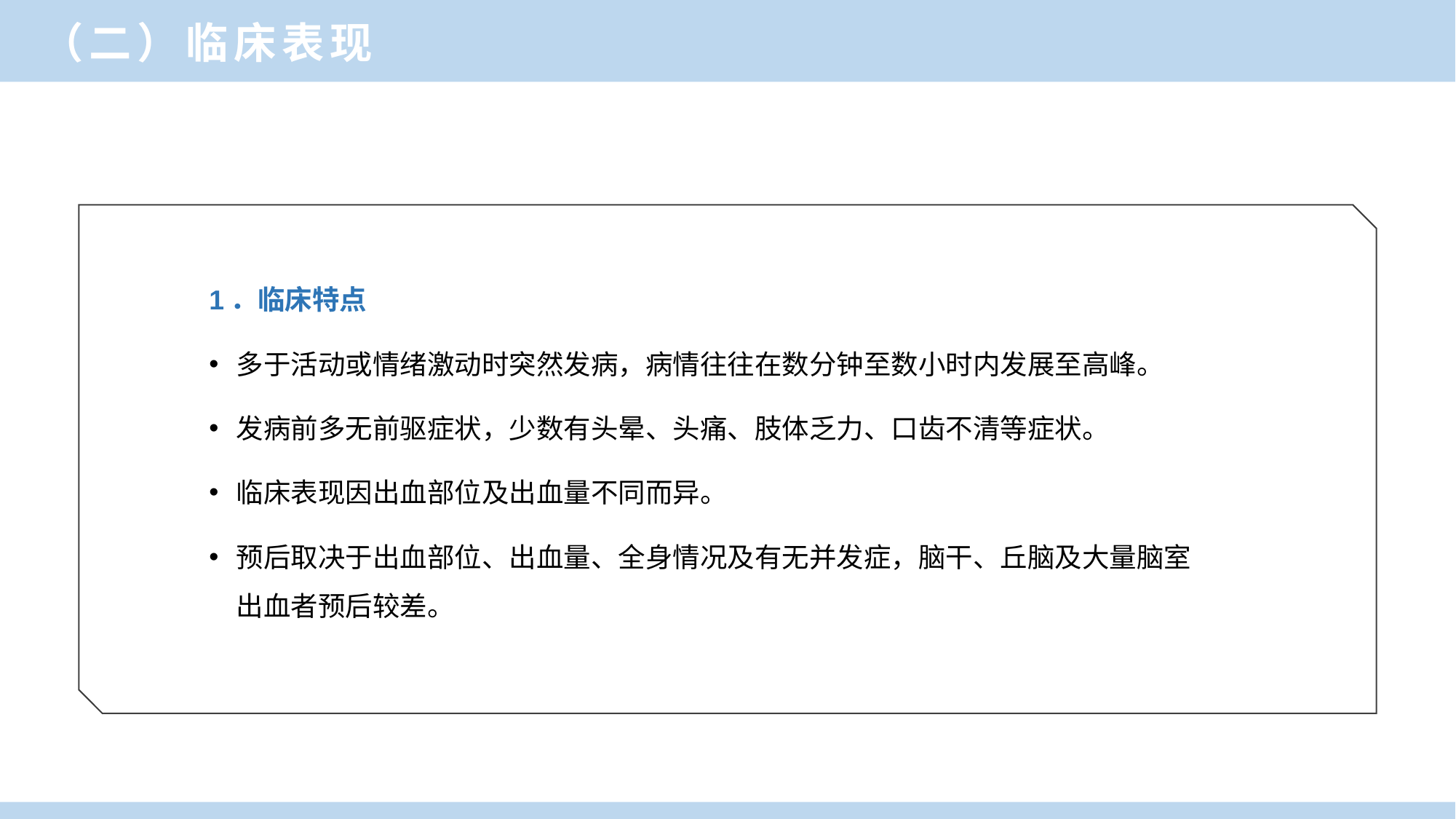

（二）临床表现

1．临床特点
多于活动或情绪激动时突然发病，病情往往在数分钟至数小时内发展至高峰。
发病前多无前驱症状，少数有头晕、头痛、肢体乏力、口齿不清等症状。
临床表现因出血部位及出血量不同而异。
预后取决于出血部位、出血量、全身情况及有无并发症，脑干、丘脑及大量脑室出血者预后较差。